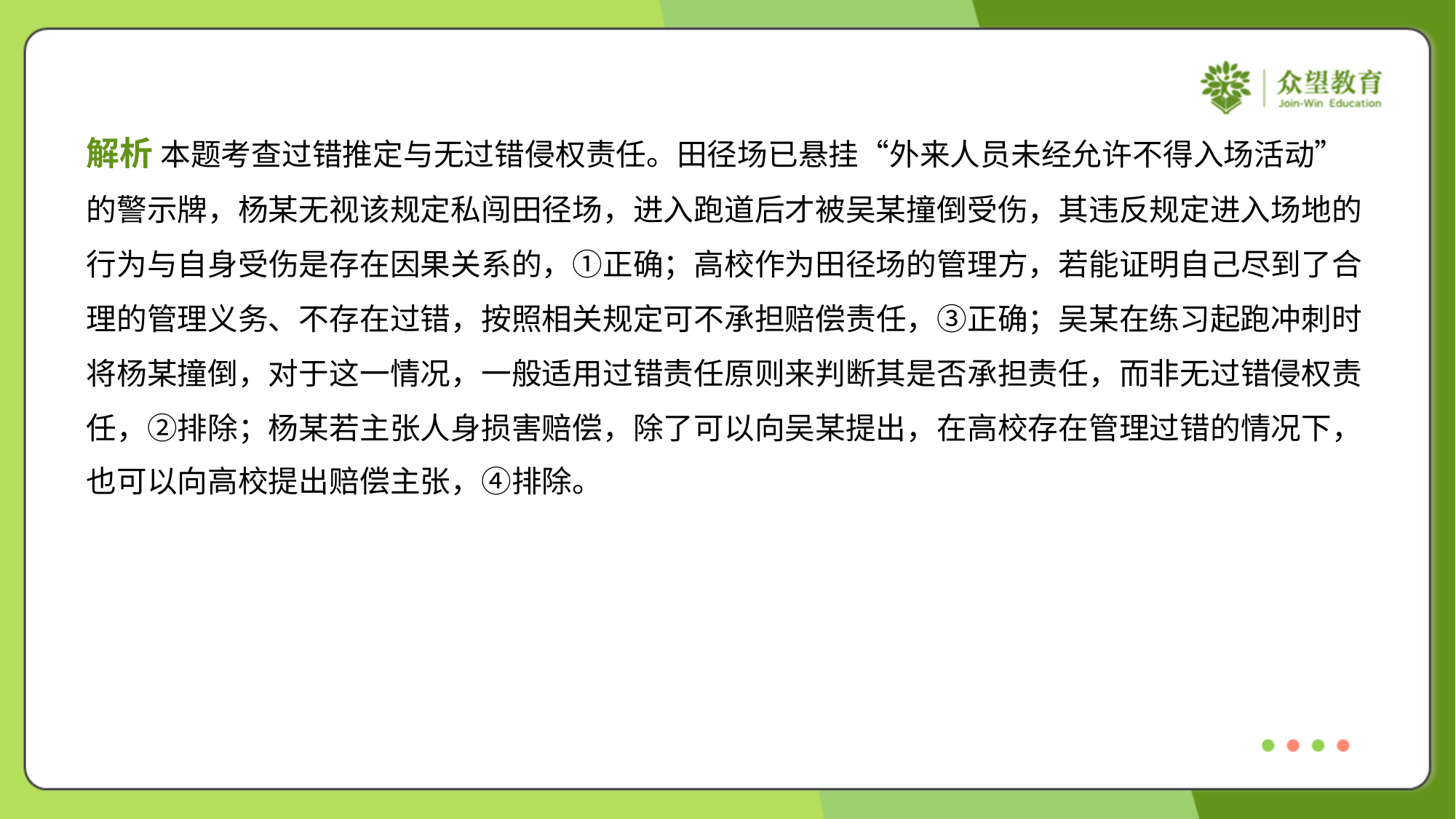

解析 本题考查过错推定与无过错侵权责任。田径场已悬挂“外来人员未经允许不得入场活动”
的警示牌，杨某无视该规定私闯田径场，进入跑道后才被吴某撞倒受伤，其违反规定进入场地的
行为与自身受伤是存在因果关系的，①正确；高校作为田径场的管理方，若能证明自己尽到了合
理的管理义务、不存在过错，按照相关规定可不承担赔偿责任，③正确；吴某在练习起跑冲刺时
将杨某撞倒，对于这一情况，一般适用过错责任原则来判断其是否承担责任，而非无过错侵权责
任，②排除；杨某若主张人身损害赔偿，除了可以向吴某提出，在高校存在管理过错的情况下，
也可以向高校提出赔偿主张，④排除。